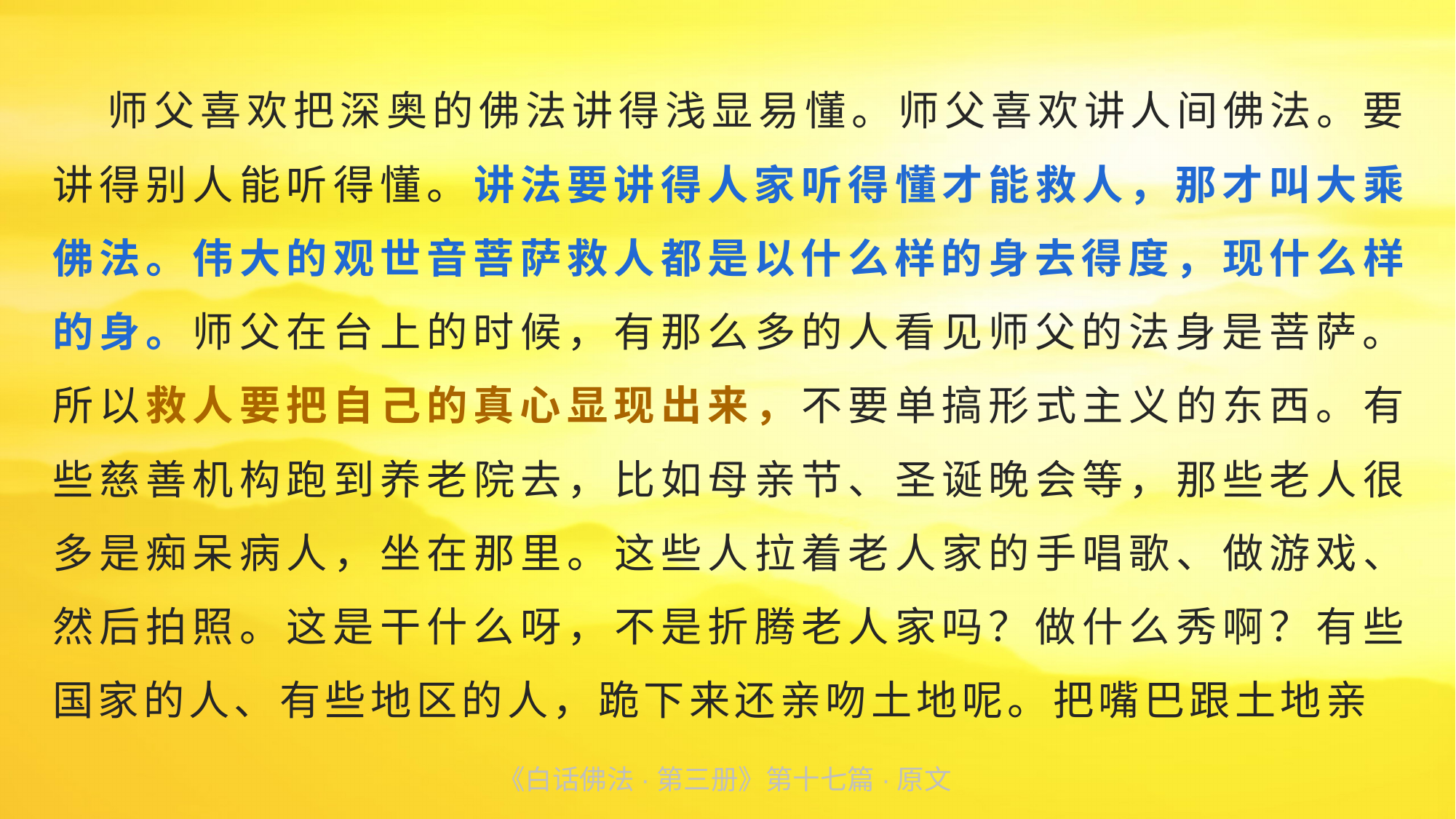

师父喜欢把深奥的佛法讲得浅显易懂。师父喜欢讲人间佛法。要讲得别人能听得懂。讲法要讲得人家听得懂才能救人，那才叫大乘佛法。伟大的观世音菩萨救人都是以什么样的身去得度，现什么样的身。师父在台上的时候，有那么多的人看见师父的法身是菩萨。所以救人要把自己的真心显现出来，不要单搞形式主义的东西。有些慈善机构跑到养老院去，比如母亲节、圣诞晚会等，那些老人很多是痴呆病人，坐在那里。这些人拉着老人家的手唱歌、做游戏、然后拍照。这是干什么呀，不是折腾老人家吗？做什么秀啊？有些国家的人、有些地区的人，跪下来还亲吻土地呢。把嘴巴跟土地亲
《白话佛法·第三册》第十七篇·原文